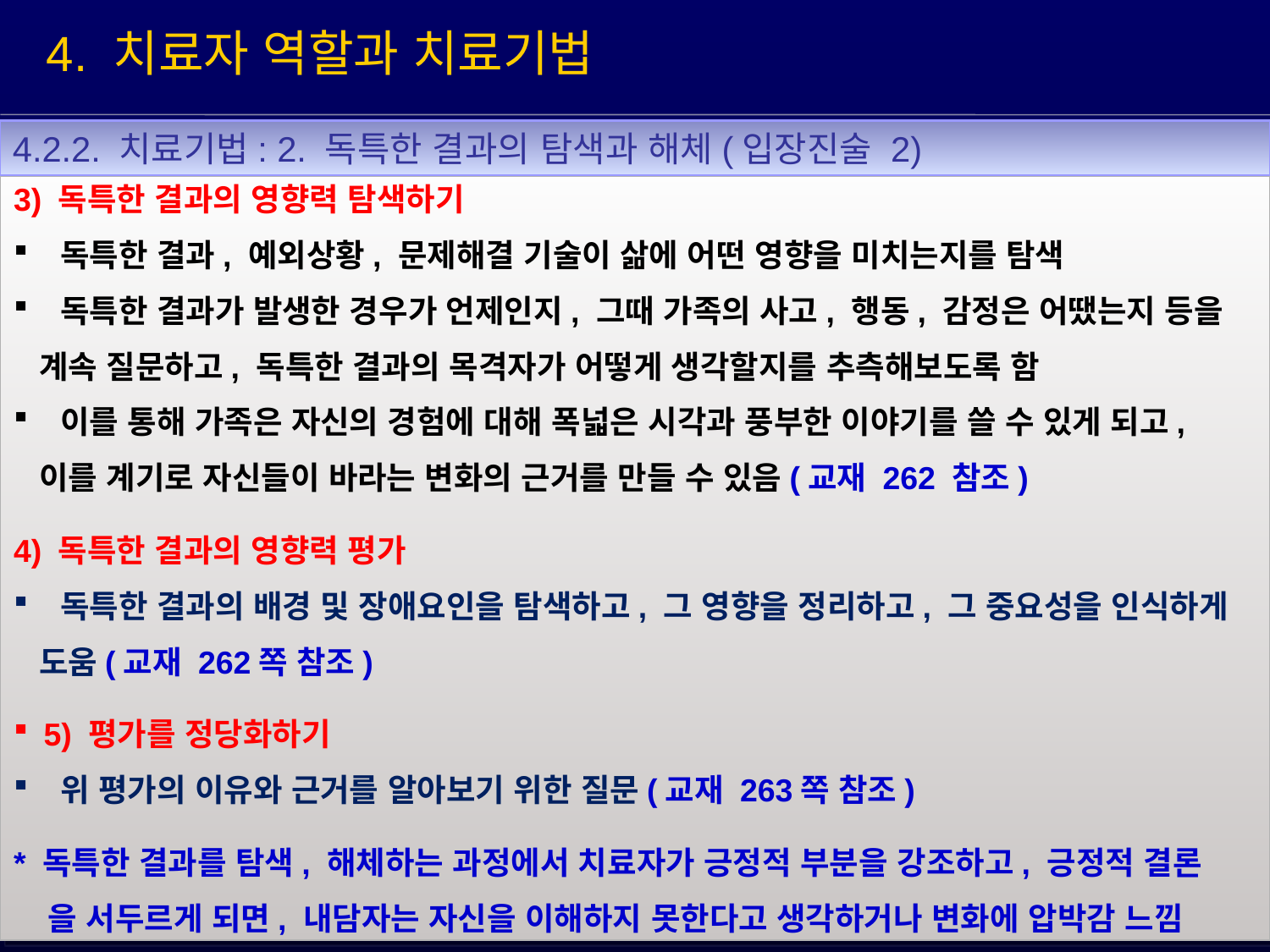

4. 치료자 역할과 치료기법

4.2.2. 치료기법: 2. 독특한 결과의 탐색과 해체(입장진술 2)
3) 독특한 결과의 영향력 탐색하기
 독특한 결과, 예외상황, 문제해결 기술이 삶에 어떤 영향을 미치는지를 탐색
 독특한 결과가 발생한 경우가 언제인지, 그때 가족의 사고, 행동, 감정은 어땠는지 등을
  계속 질문하고, 독특한 결과의 목격자가 어떻게 생각할지를 추측해보도록 함
 이를 통해 가족은 자신의 경험에 대해 폭넓은 시각과 풍부한 이야기를 쓸 수 있게 되고,
  이를 계기로 자신들이 바라는 변화의 근거를 만들 수 있음(교재 262 참조)

4) 독특한 결과의 영향력 평가
 독특한 결과의 배경 및 장애요인을 탐색하고, 그 영향을 정리하고, 그 중요성을 인식하게
  도움(교재 262쪽 참조)

5) 평가를 정당화하기
 위 평가의 이유와 근거를 알아보기 위한 질문(교재 263쪽 참조)

* 독특한 결과를 탐색, 해체하는 과정에서 치료자가 긍정적 부분을 강조하고, 긍정적 결론
   을 서두르게 되면, 내담자는 자신을 이해하지 못한다고 생각하거나 변화에 압박감 느낌